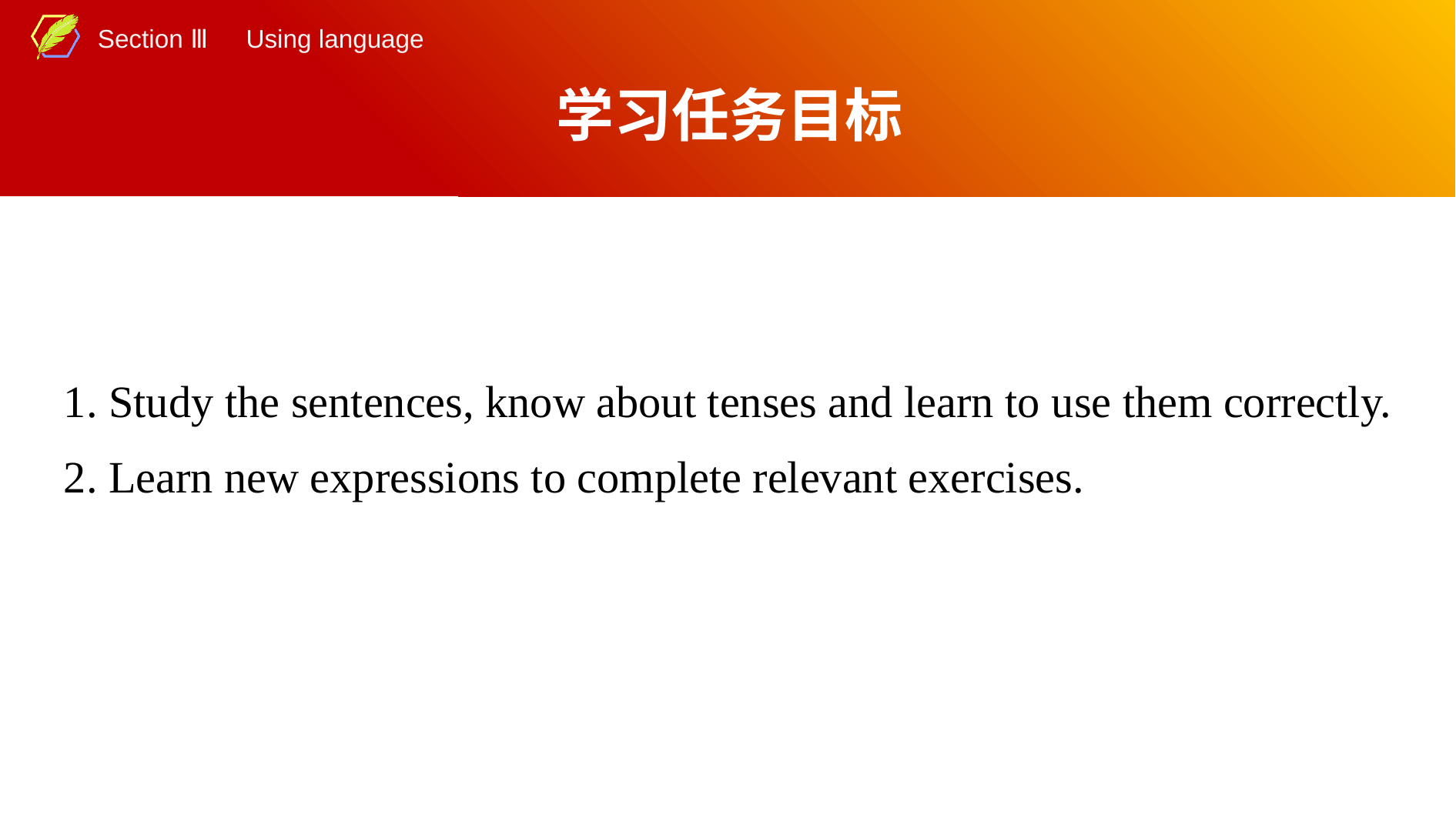

学习任务目标
1. Study the sentences, know about tenses and learn to use them correctly.
2. Learn new expressions to complete relevant exercises.